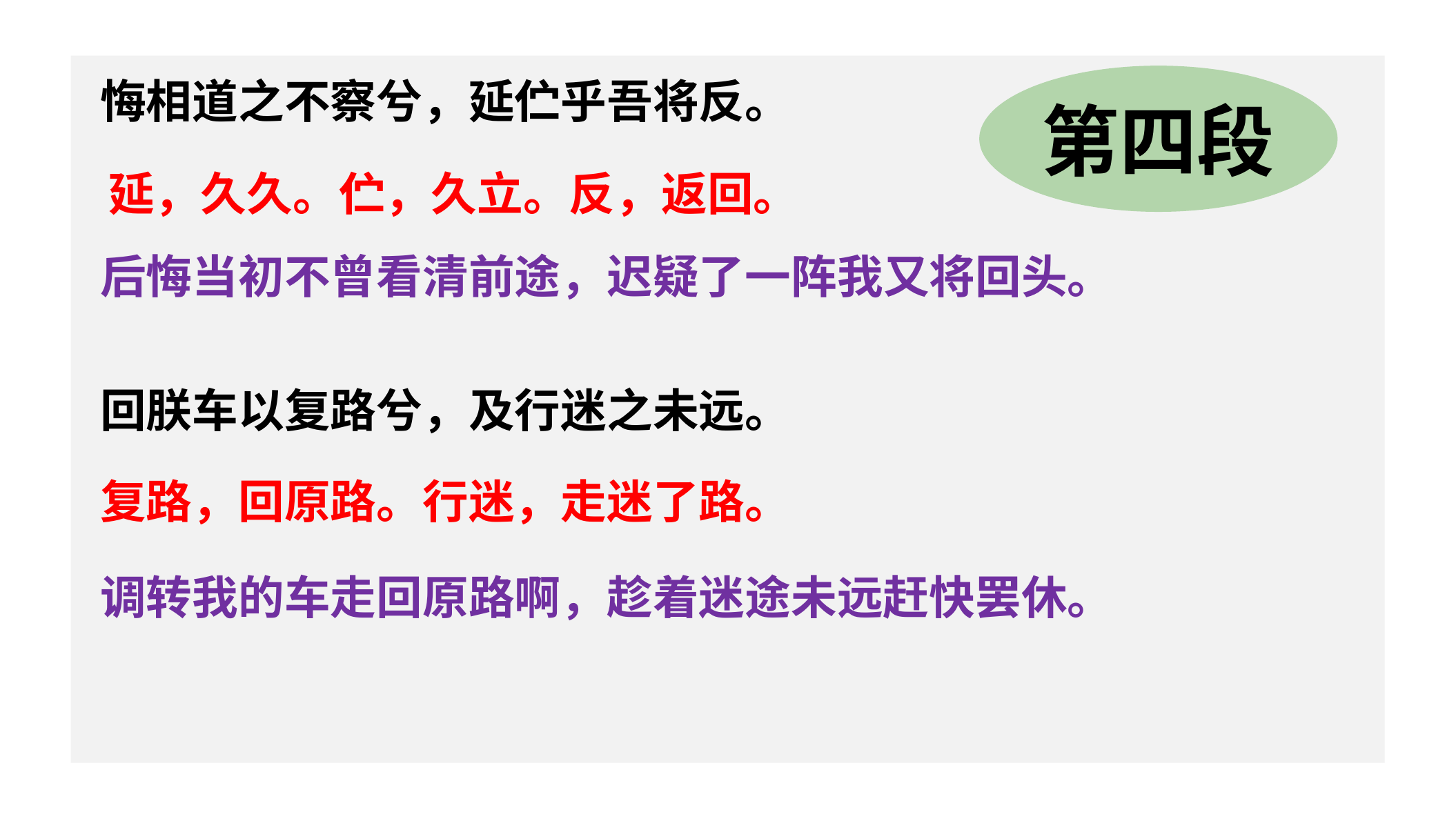

第四段
悔相道之不察兮，延伫乎吾将反。
延，久久。伫，久立。反，返回。
后悔当初不曾看清前途，迟疑了一阵我又将回头。
回朕车以复路兮，及行迷之未远。
复路，回原路。行迷，走迷了路。
调转我的车走回原路啊，趁着迷途未远赶快罢休。